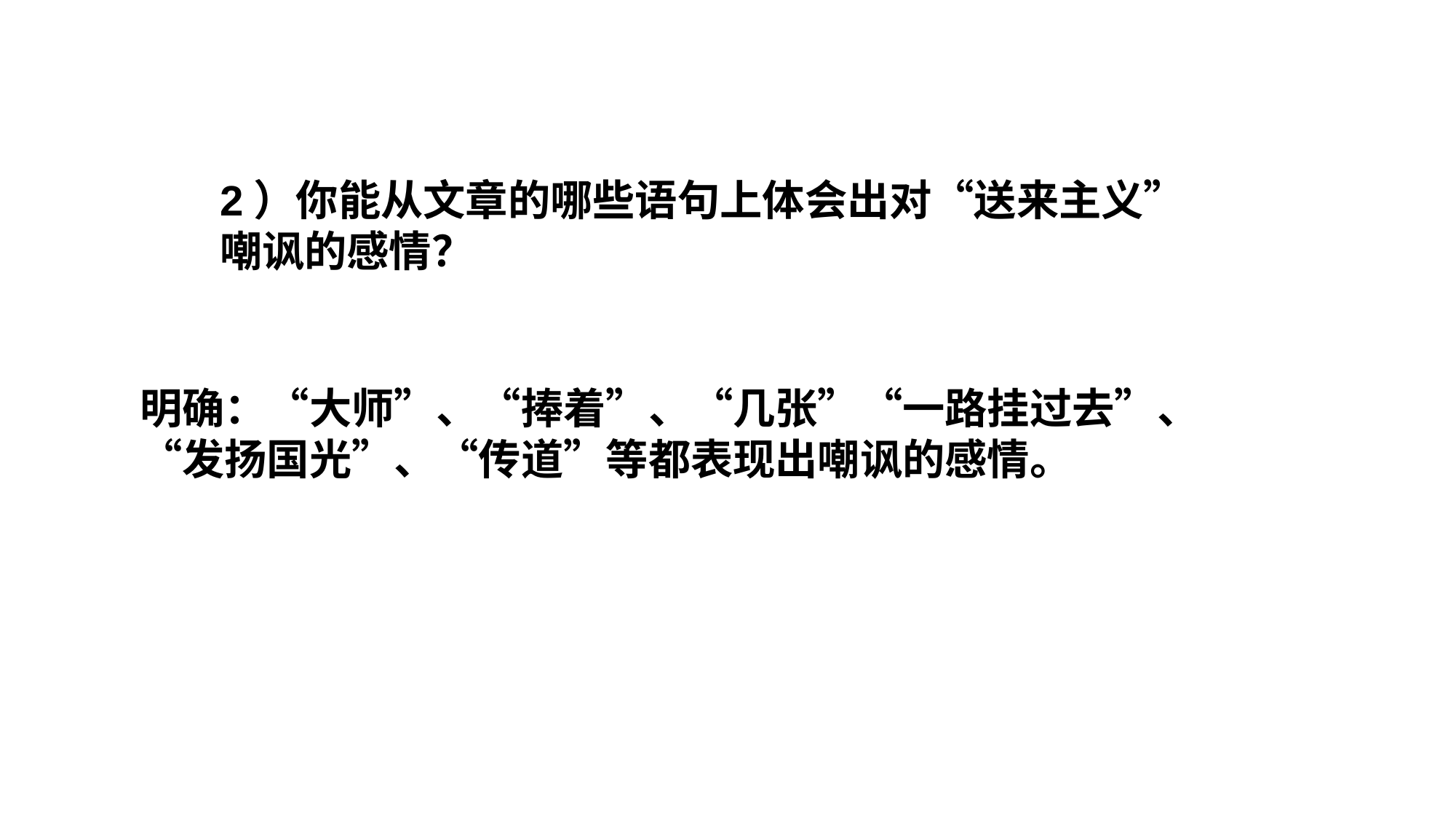

2）你能从文章的哪些语句上体会出对“送来主义”嘲讽的感情？
明确：“大师”、“捧着”、“几张”“一路挂过去”、“发扬国光”、“传道”等都表现出嘲讽的感情。